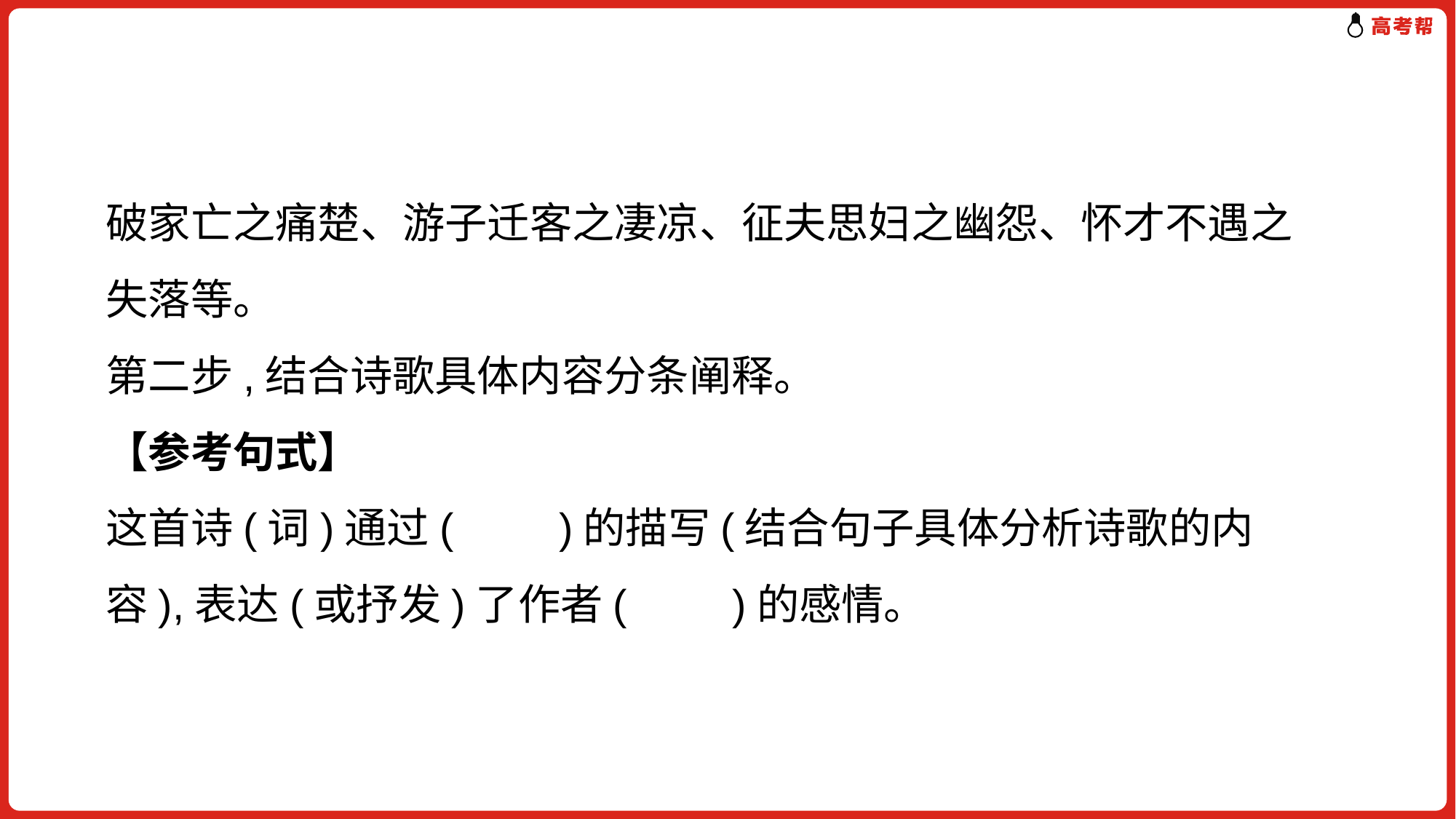

破家亡之痛楚、游子迁客之凄凉、征夫思妇之幽怨、怀才不遇之失落等。
第二步,结合诗歌具体内容分条阐释。
【参考句式】
这首诗(词)通过(　　)的描写(结合句子具体分析诗歌的内容),表达(或抒发)了作者(　　)的感情。